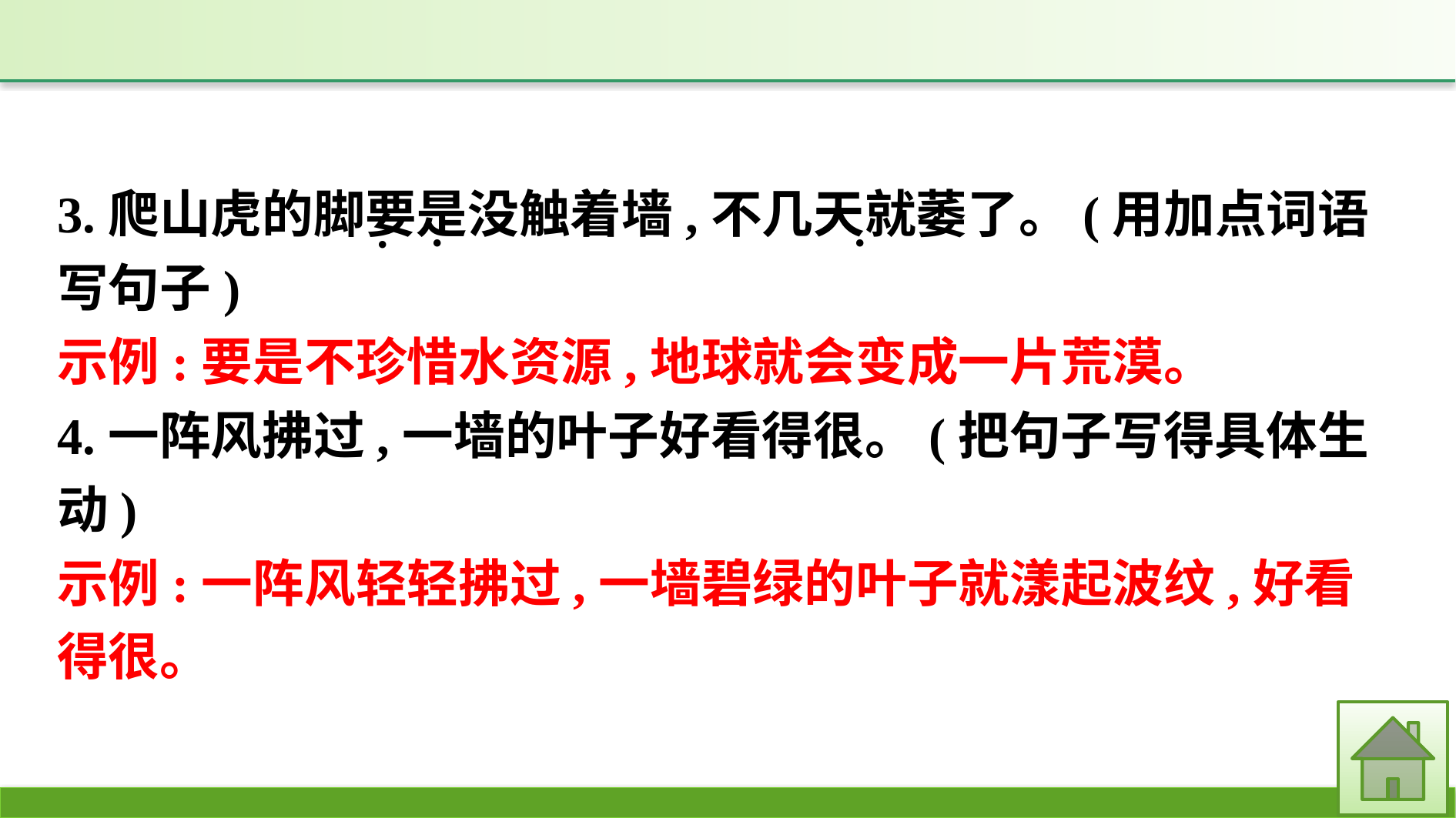

3.爬山虎的脚要是没触着墙,不几天就萎了。(用加点词语写句子)
示例:要是不珍惜水资源,地球就会变成一片荒漠。
4.一阵风拂过,一墙的叶子好看得很。(把句子写得具体生动)
示例:一阵风轻轻拂过,一墙碧绿的叶子就漾起波纹,好看得很。
·
·
·